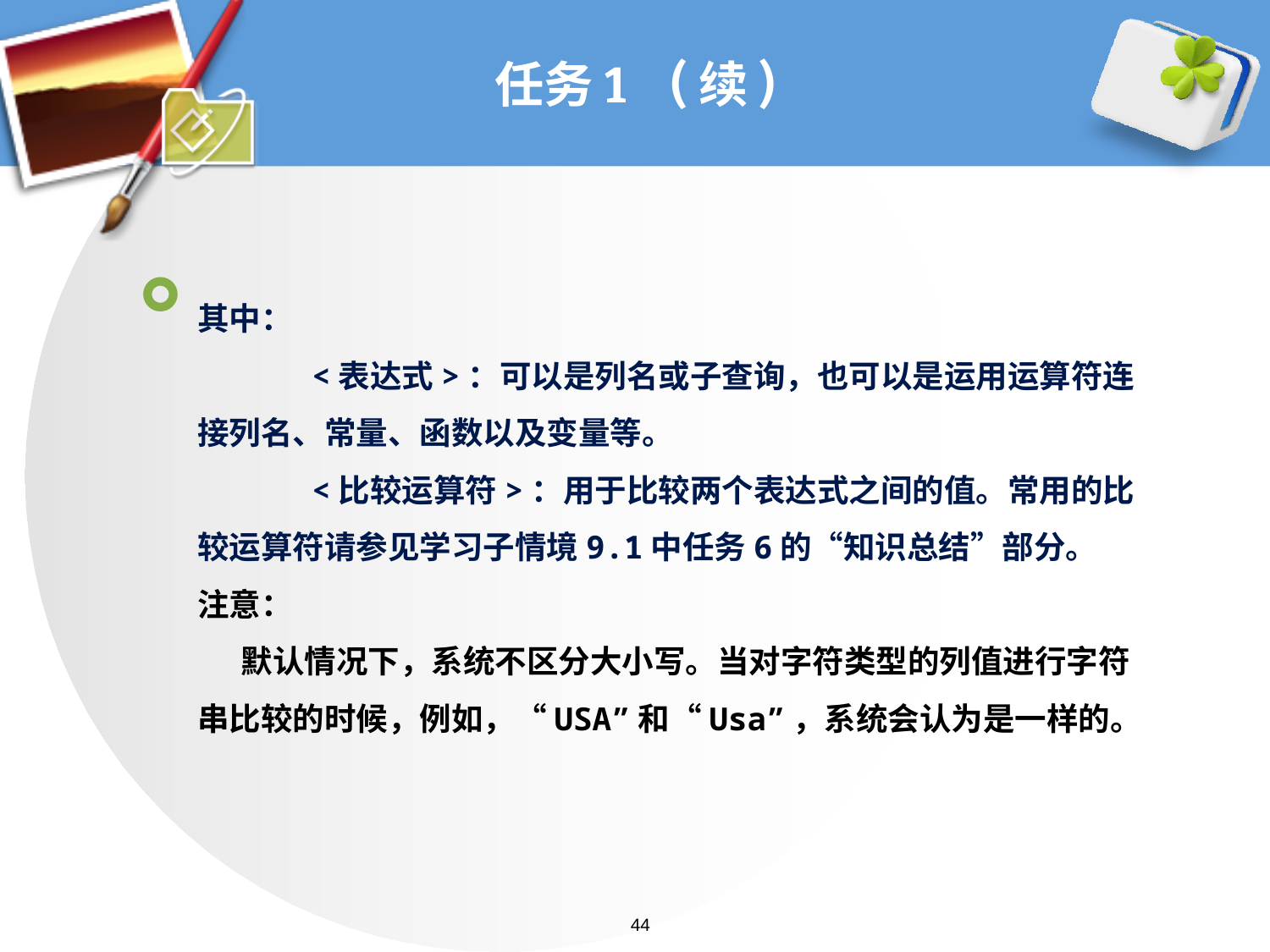

# 任务1     (续)
其中：
      <表达式>：可以是列名或子查询，也可以是运用运算符连接列名、常量、函数以及变量等。
      <比较运算符>：用于比较两个表达式之间的值。常用的比较运算符请参见学习子情境9.1中任务6的“知识总结”部分。
注意：
     默认情况下，系统不区分大小写。当对字符类型的列值进行字符串比较的时候，例如，“USA”和“Usa”，系统会认为是一样的。

44